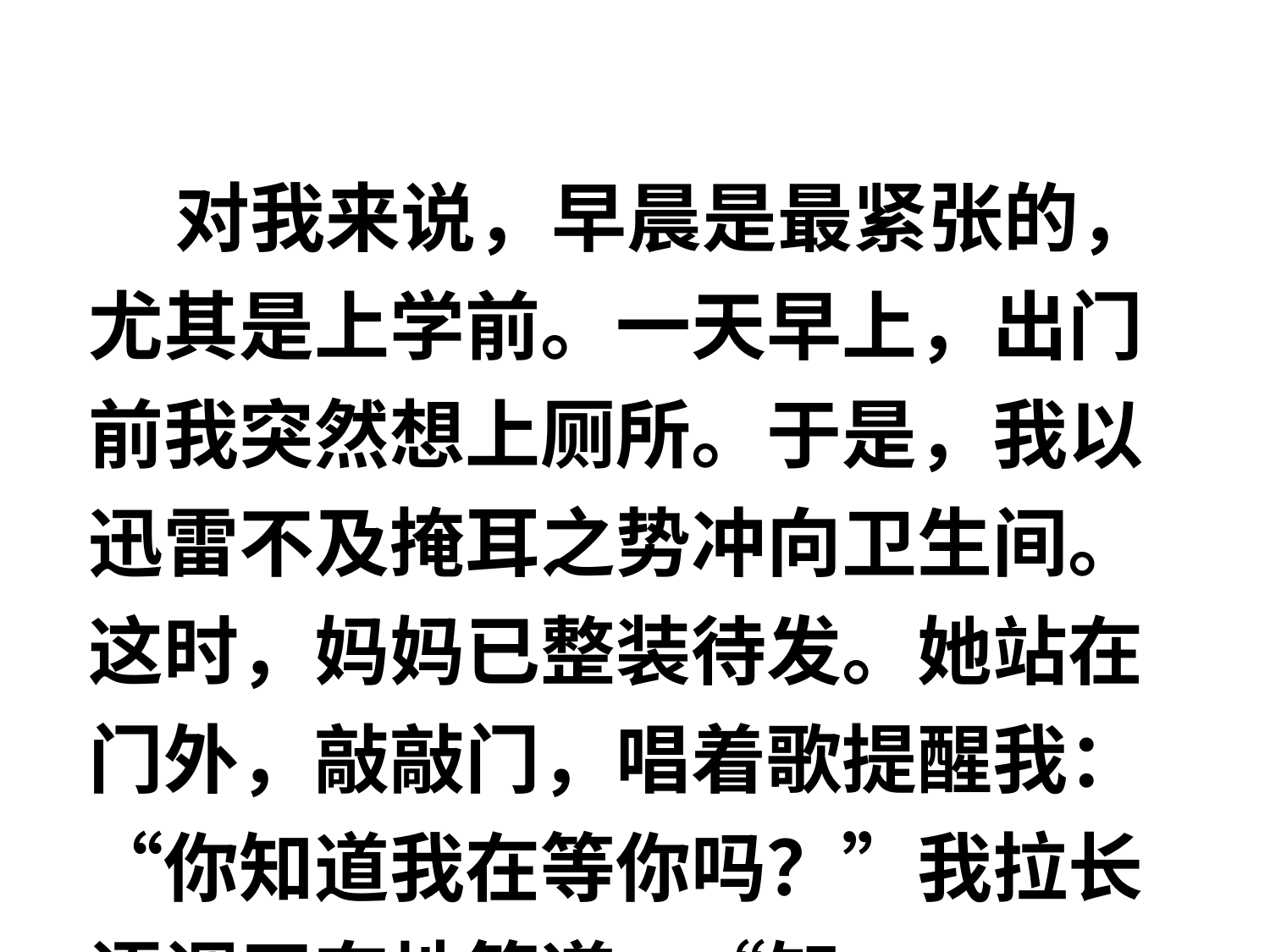

对我来说，早晨是最紧张的，尤其是上学前。一天早上，出门前我突然想上厕所。于是，我以迅雷不及掩耳之势冲向卫生间。这时，妈妈已整装待发。她站在门外，敲敲门，唱着歌提醒我：“你知道我在等你吗？”我拉长语调无奈地答道：“知——道。”妈